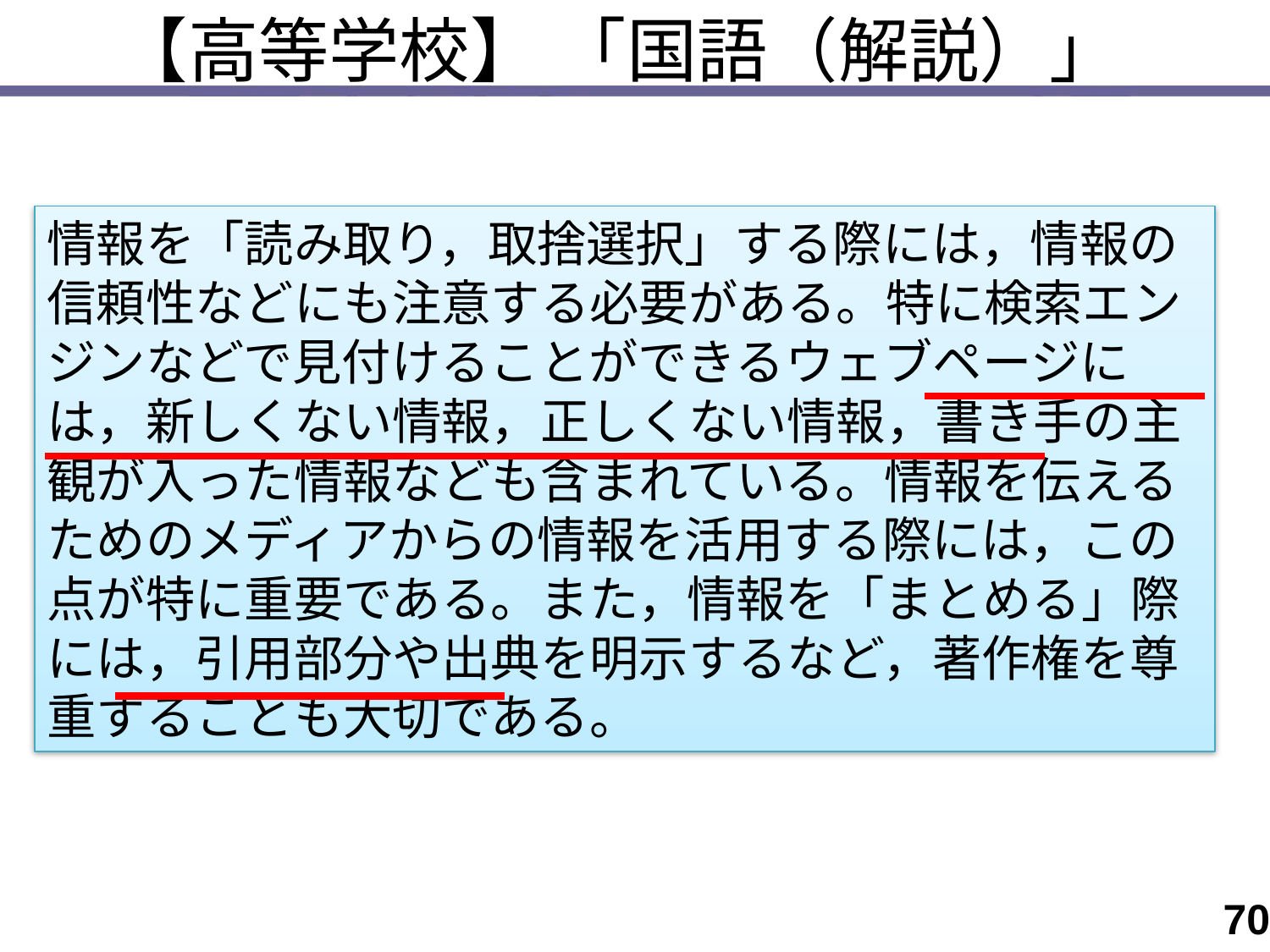

【高等学校】 「国語（解説）」
情報を「読み取り，取捨選択」する際には，情報の信頼性などにも注意する必要がある。特に検索エンジンなどで見付けることができるウェブページには，新しくない情報，正しくない情報，書き手の主観が入った情報なども含まれている。情報を伝えるためのメディアからの情報を活用する際には，この点が特に重要である。また，情報を「まとめる」際には，引用部分や出典を明示するなど，著作権を尊重することも大切である。
70